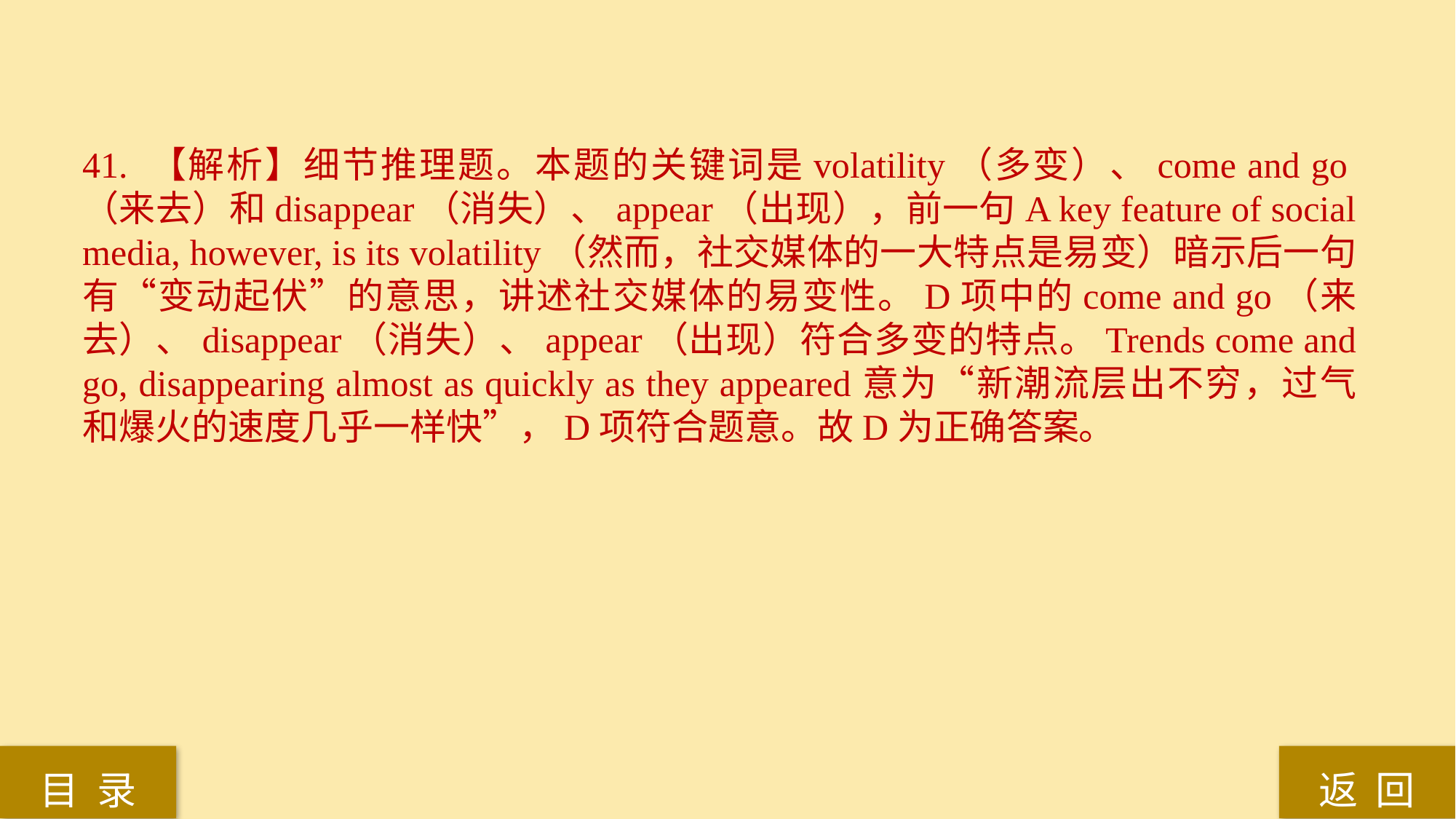

41. 【解析】细节推理题。本题的关键词是volatility（多变）、come and go（来去）和disappear（消失）、appear（出现），前一句A key feature of social media, however, is its volatility（然而，社交媒体的一大特点是易变）暗示后一句有“变动起伏”的意思，讲述社交媒体的易变性。D项中的come and go（来去）、disappear（消失）、appear（出现）符合多变的特点。Trends come and go, disappearing almost as quickly as they appeared意为“新潮流层出不穷，过气和爆火的速度几乎一样快”，D项符合题意。故D为正确答案。
返  回